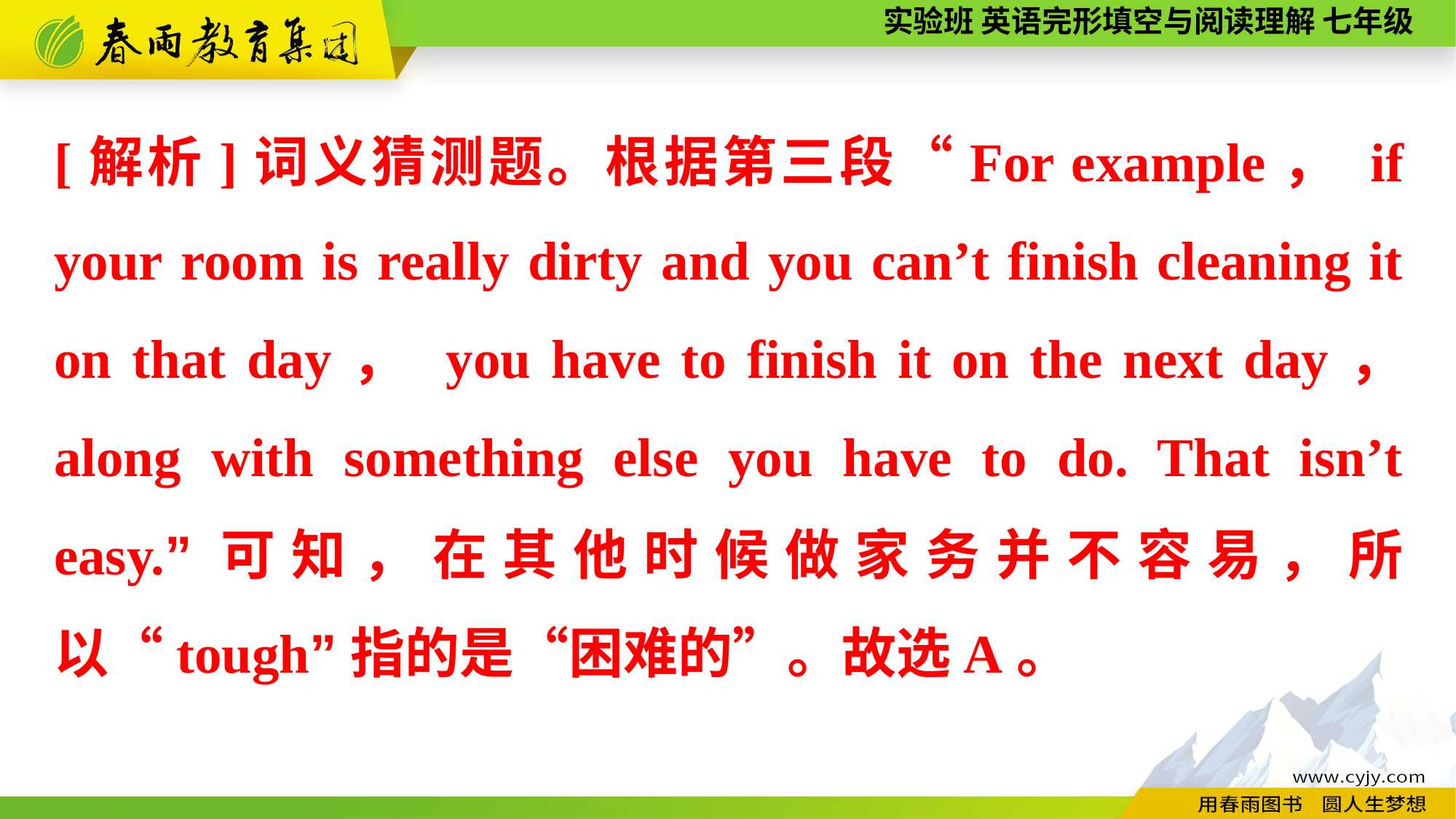

[解析]词义猜测题。根据第三段“For example， if your room is really dirty and you can’t finish cleaning it on that day， you have to finish it on the next day， along with something else you have to do. That isn’t easy.”可知，在其他时候做家务并不容易，所以“tough”指的是“困难的”。故选A。